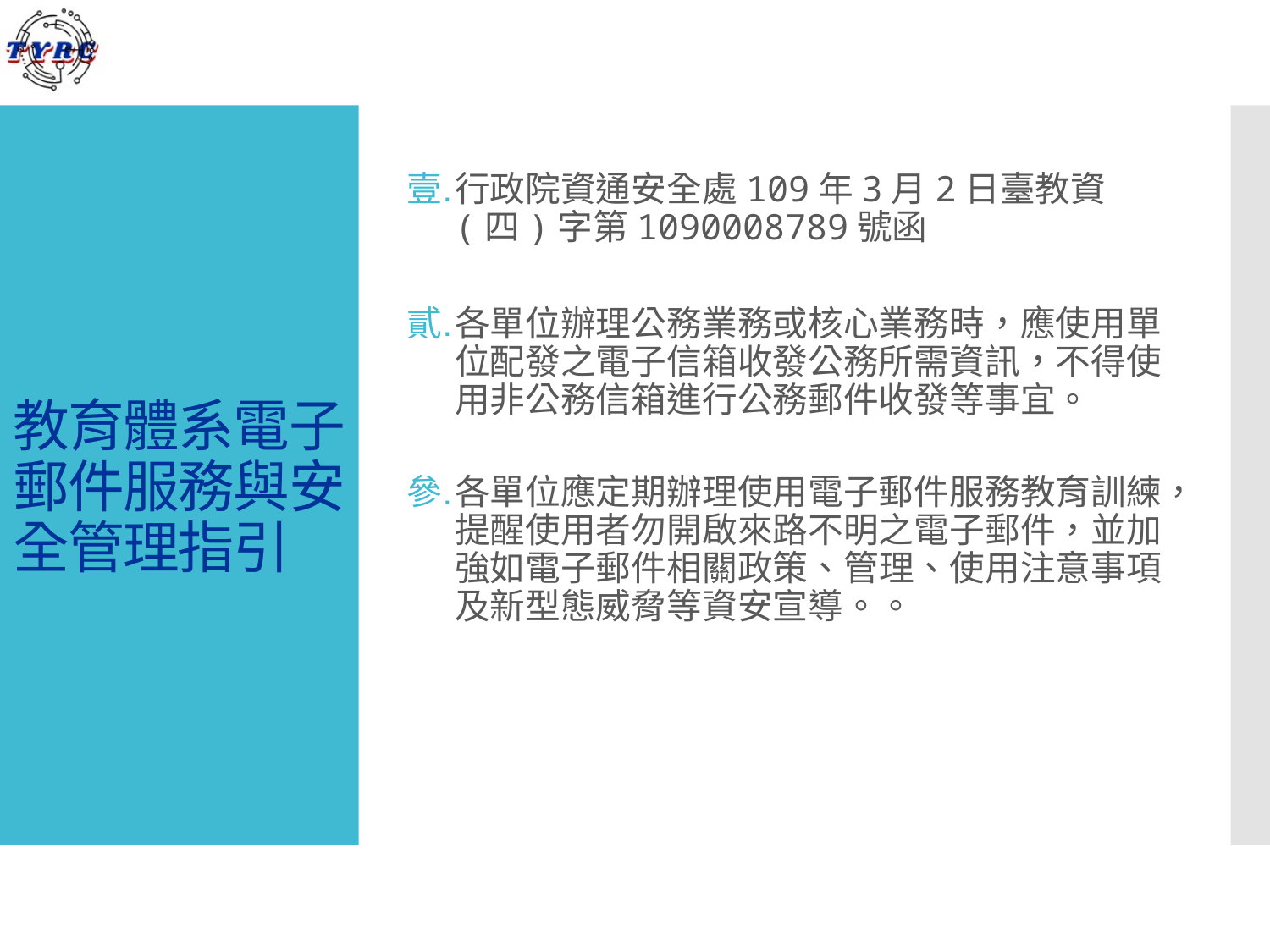

行政院資通安全處109年3月2日臺教資(四)字第1090008789號函
各單位辦理公務業務或核心業務時，應使用單位配發之電子信箱收發公務所需資訊，不得使用非公務信箱進行公務郵件收發等事宜。
各單位應定期辦理使用電子郵件服務教育訓練，提醒使用者勿開啟來路不明之電子郵件，並加強如電子郵件相關政策、管理、使用注意事項及新型態威脅等資安宣導。。
# 教育體系電子郵件服務與安全管理指引